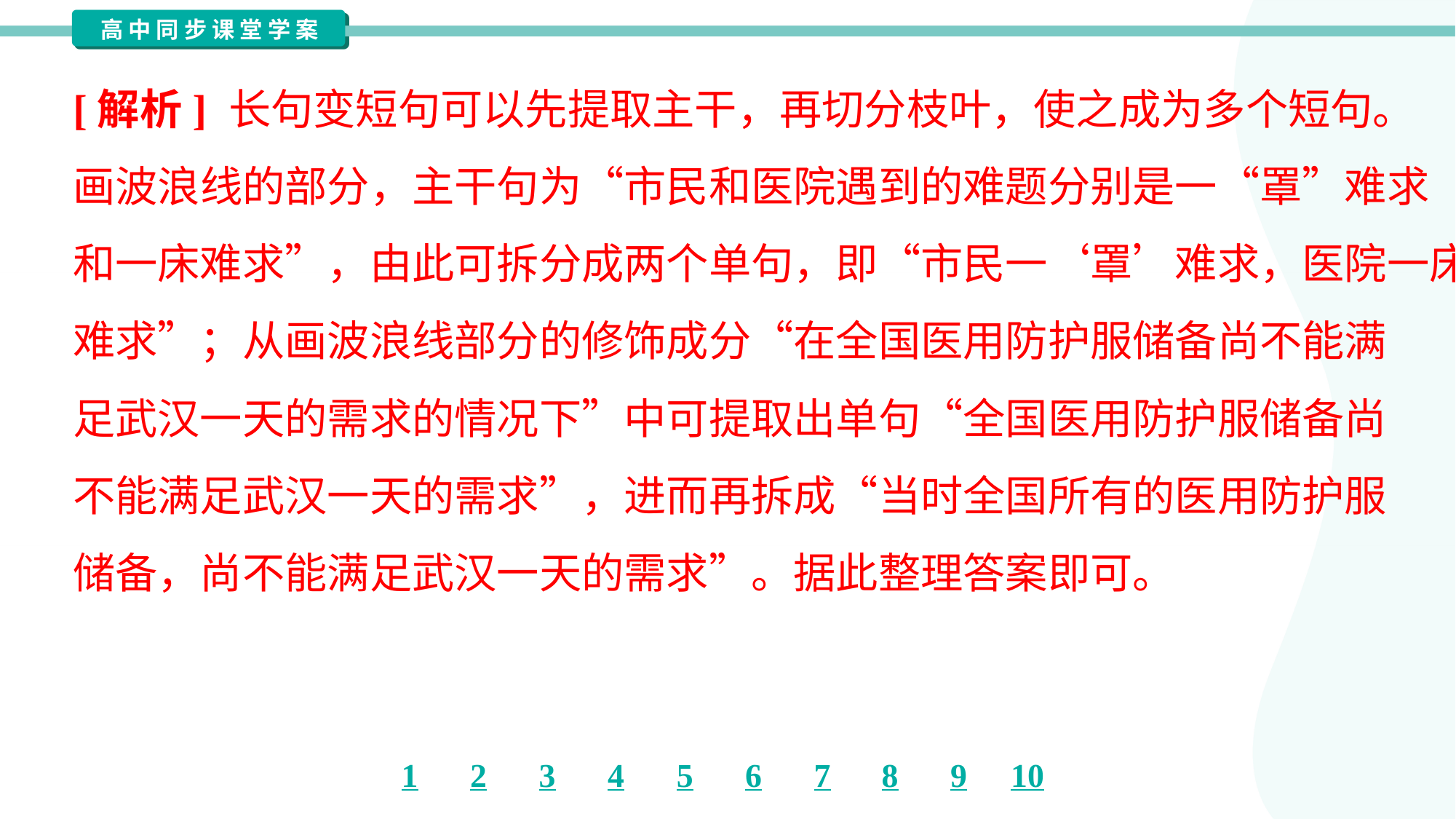

[解析] 长句变短句可以先提取主干，再切分枝叶，使之成为多个短句。
画波浪线的部分，主干句为“市民和医院遇到的难题分别是一“罩”难求
和一床难求”，由此可拆分成两个单句，即“市民一‘罩’难求，医院一床
难求”；从画波浪线部分的修饰成分“在全国医用防护服储备尚不能满
足武汉一天的需求的情况下”中可提取出单句“全国医用防护服储备尚
不能满足武汉一天的需求”，进而再拆成“当时全国所有的医用防护服
储备，尚不能满足武汉一天的需求”。据此整理答案即可。